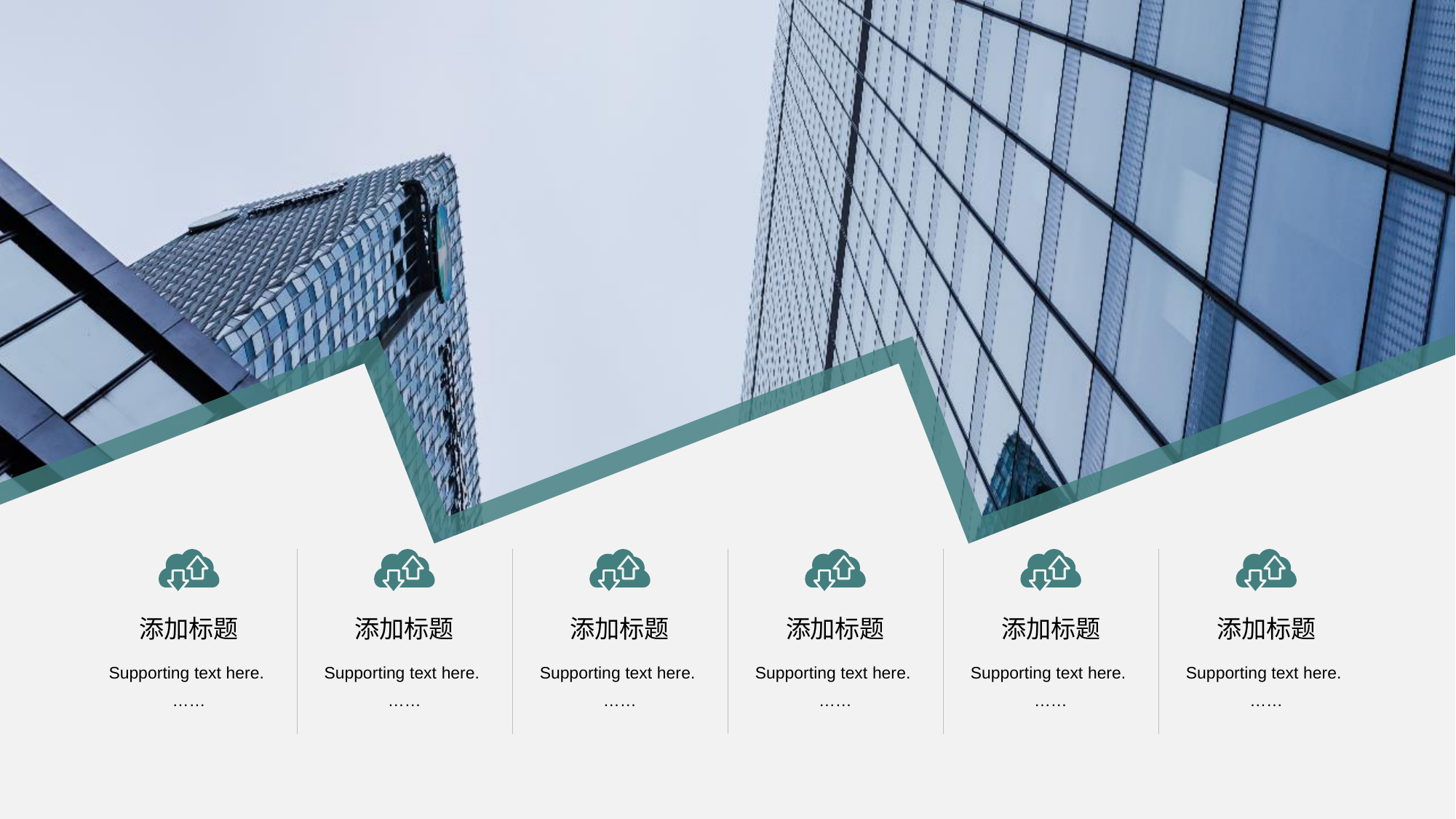

#

添加标题
添加标题
添加标题
添加标题
添加标题
添加标题
Supporting text here.
……
Supporting text here.
……
Supporting text here.
……
Supporting text here.
……
Supporting text here.
……
Supporting text here.
……